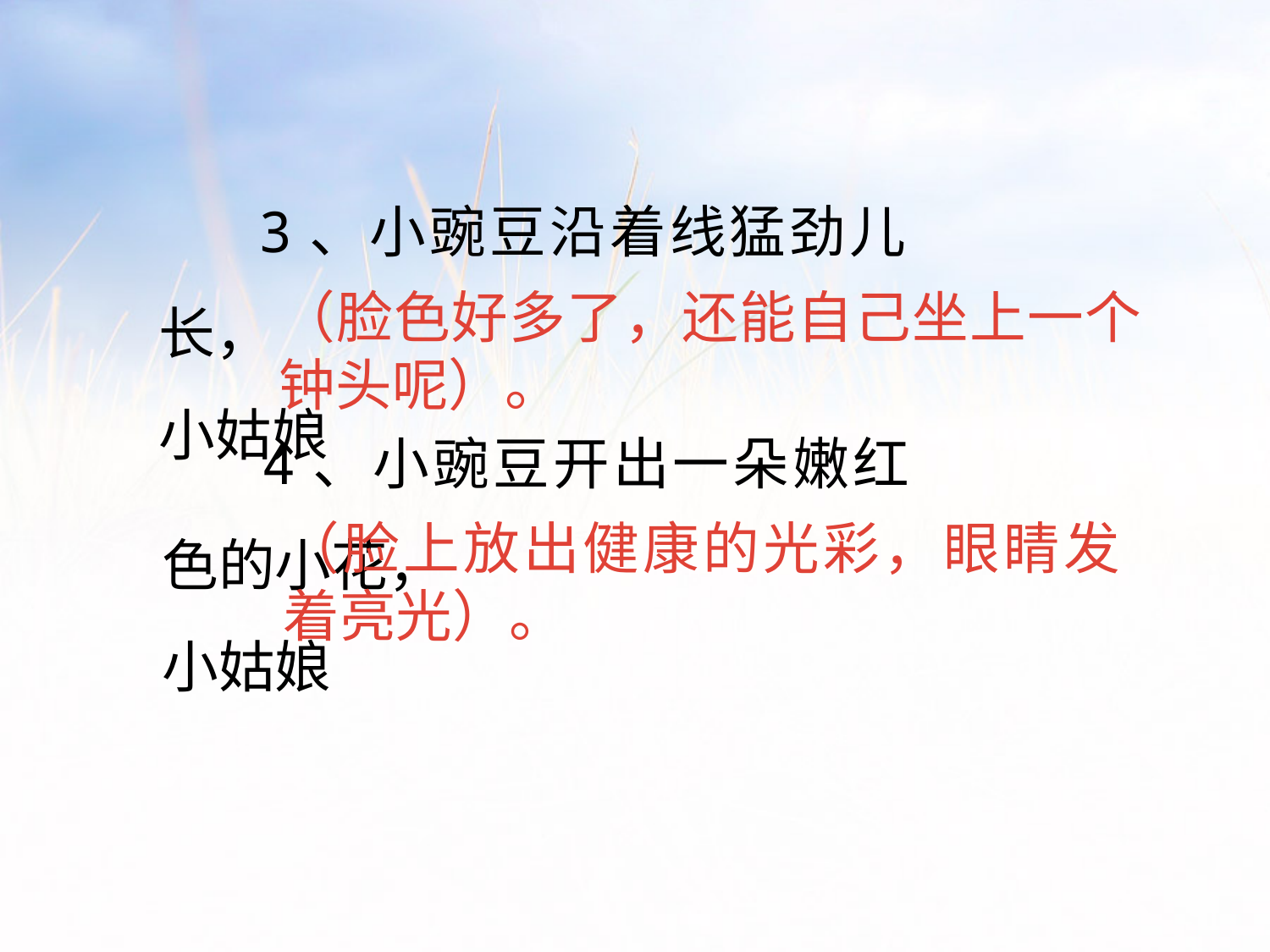

3、小豌豆沿着线猛劲儿长，
小姑娘
（脸色好多了，还能自己坐上一个钟头呢）。
   4、小豌豆开出一朵嫩红色的小花，
小姑娘
（脸上放出健康的光彩，眼睛发着亮光）。